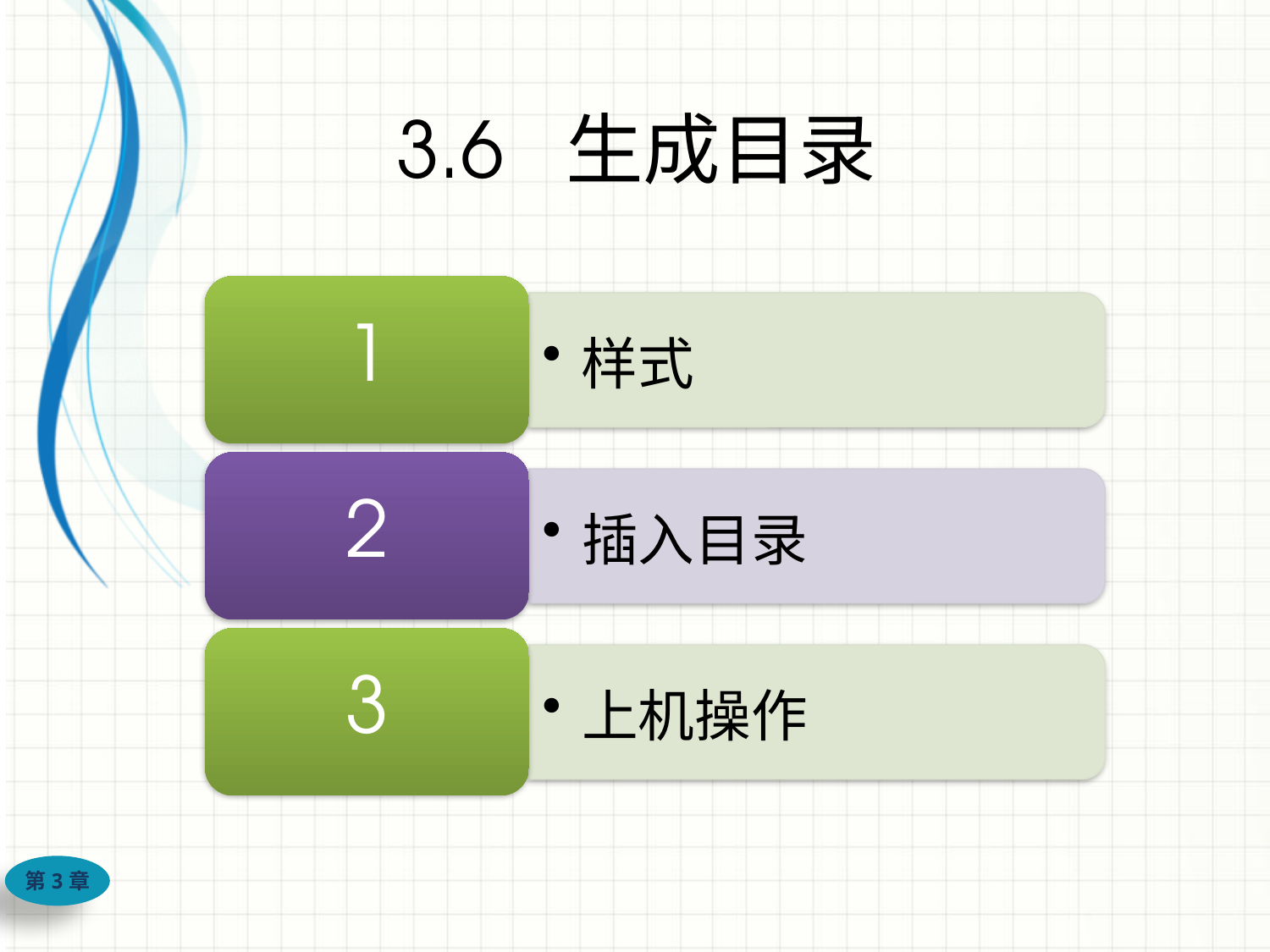

3.6  生成目录
1
2
插入目录
3
上机操作
样式